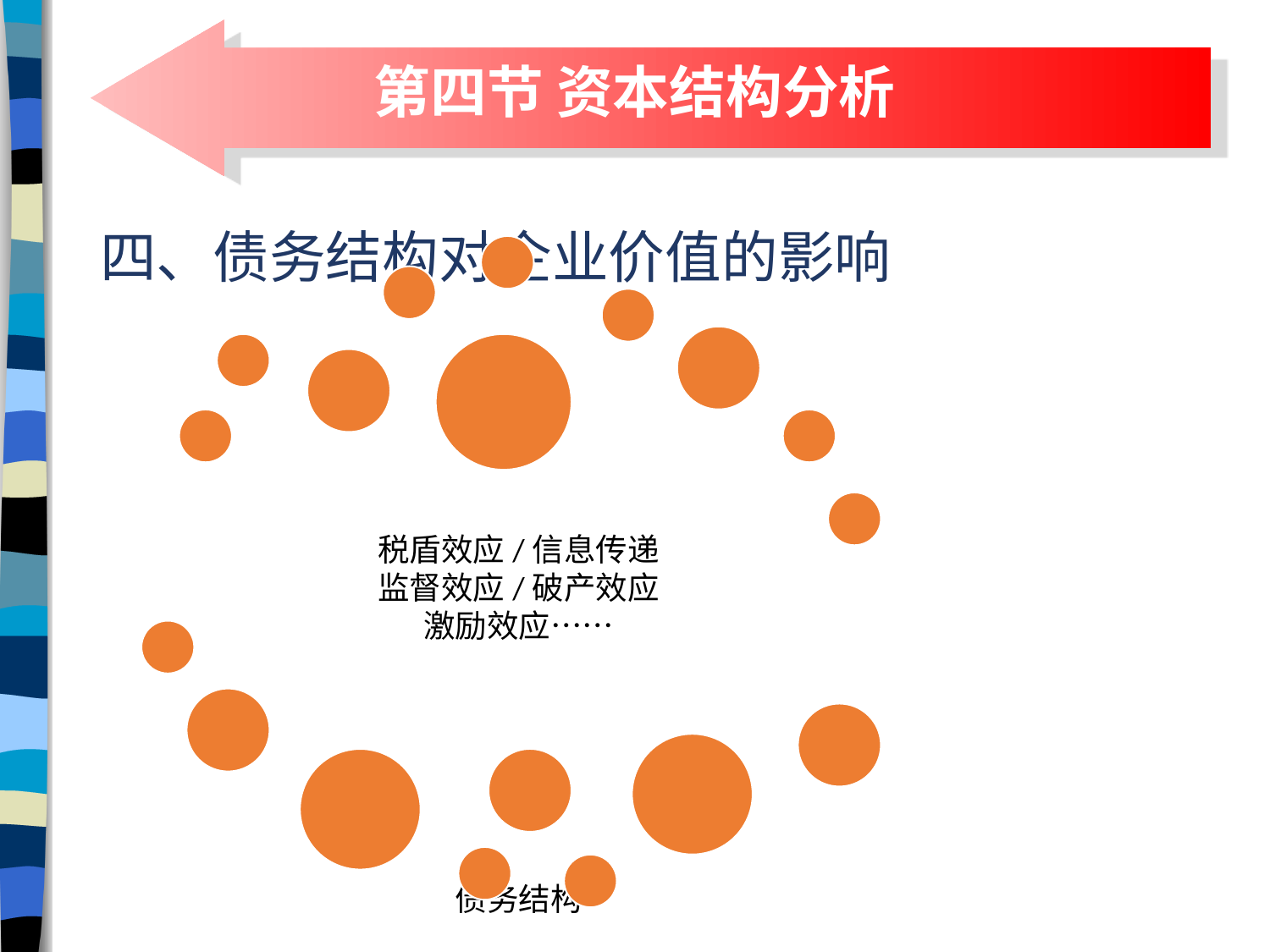

# 第四节 资本结构分析
四、债务结构对企业价值的影响
债务结构
税盾效应/信息传递
监督效应/破产效应
激励效应……